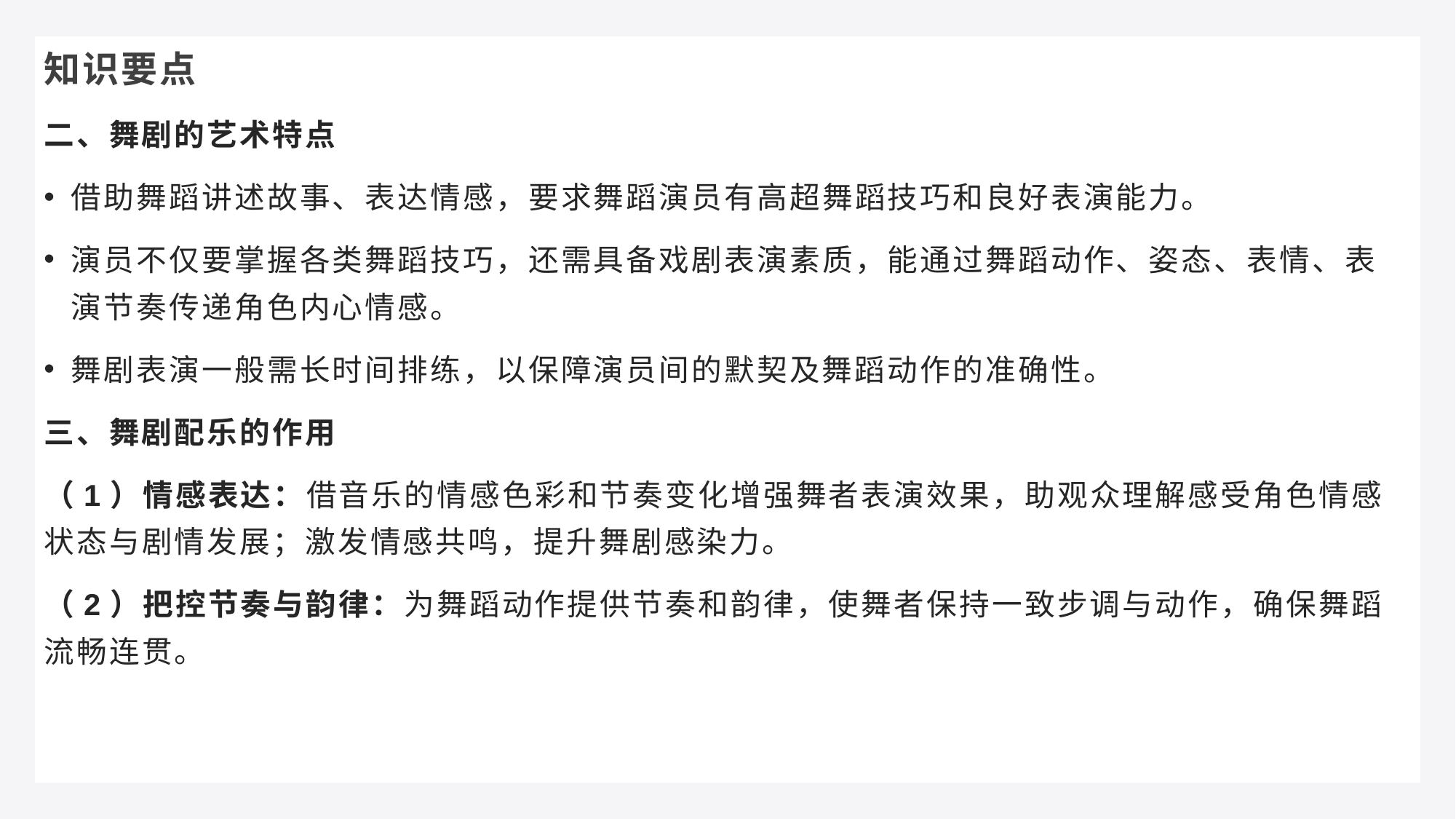

知识要点
二、舞剧的艺术特点
借助舞蹈讲述故事、表达情感，要求舞蹈演员有高超舞蹈技巧和良好表演能力。
演员不仅要掌握各类舞蹈技巧，还需具备戏剧表演素质，能通过舞蹈动作、姿态、表情、表演节奏传递角色内心情感。
舞剧表演一般需长时间排练，以保障演员间的默契及舞蹈动作的准确性。
三、舞剧配乐的作用
（1）情感表达：借音乐的情感色彩和节奏变化增强舞者表演效果，助观众理解感受角色情感状态与剧情发展；激发情感共鸣，提升舞剧感染力。
（2）把控节奏与韵律：为舞蹈动作提供节奏和韵律，使舞者保持一致步调与动作，确保舞蹈流畅连贯。